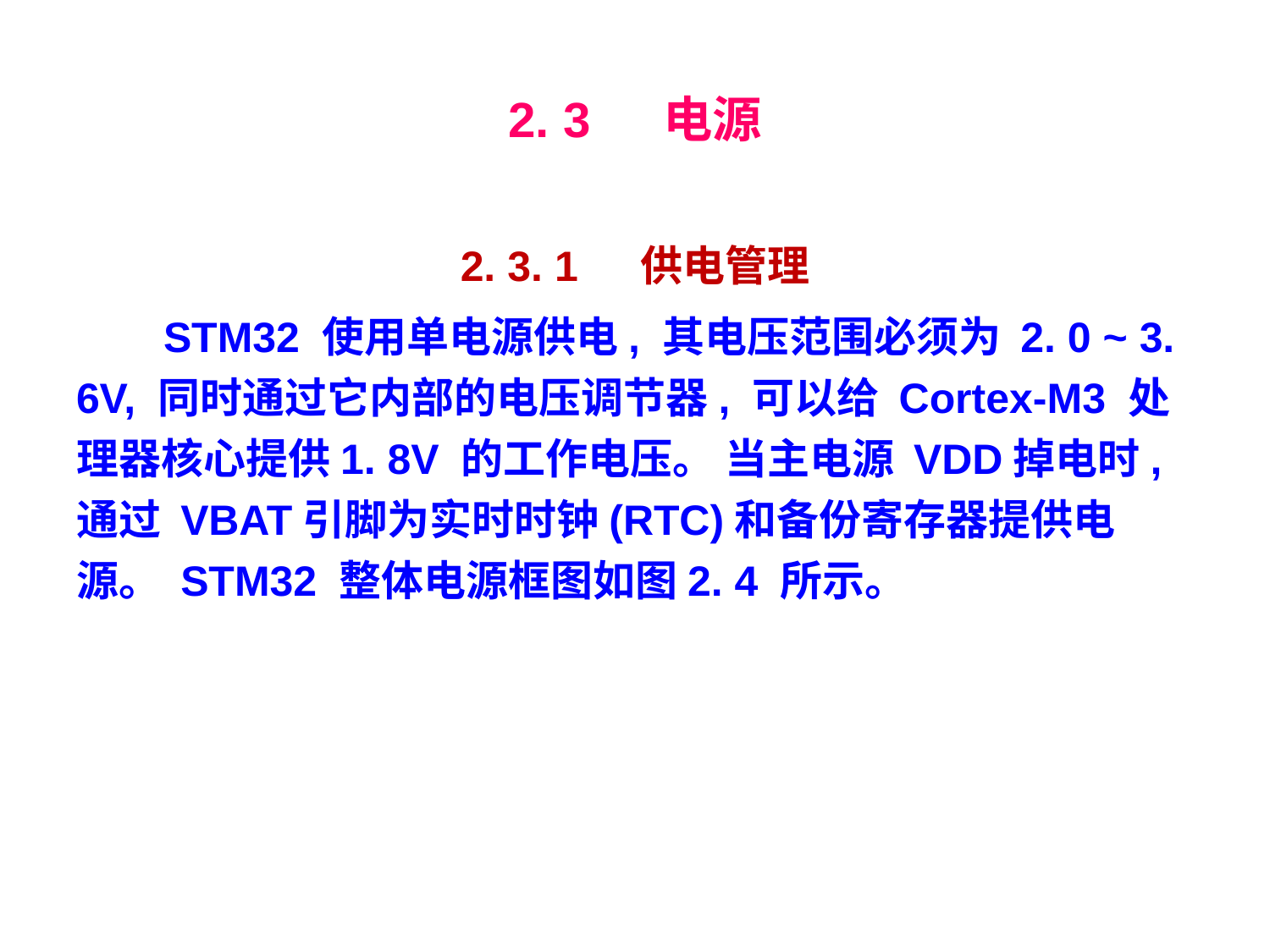

# 2. 3　 电源
2. 3. 1　 供电管理
STM32 使用单电源供电, 其电压范围必须为 2. 0 ~ 3. 6V, 同时通过它内部的电压调节器, 可以给 Cortex-M3 处理器核心提供1. 8V 的工作电压。 当主电源 VDD掉电时, 通过 VBAT引脚为实时时钟(RTC)和备份寄存器提供电源。 STM32 整体电源框图如图2. 4 所示。